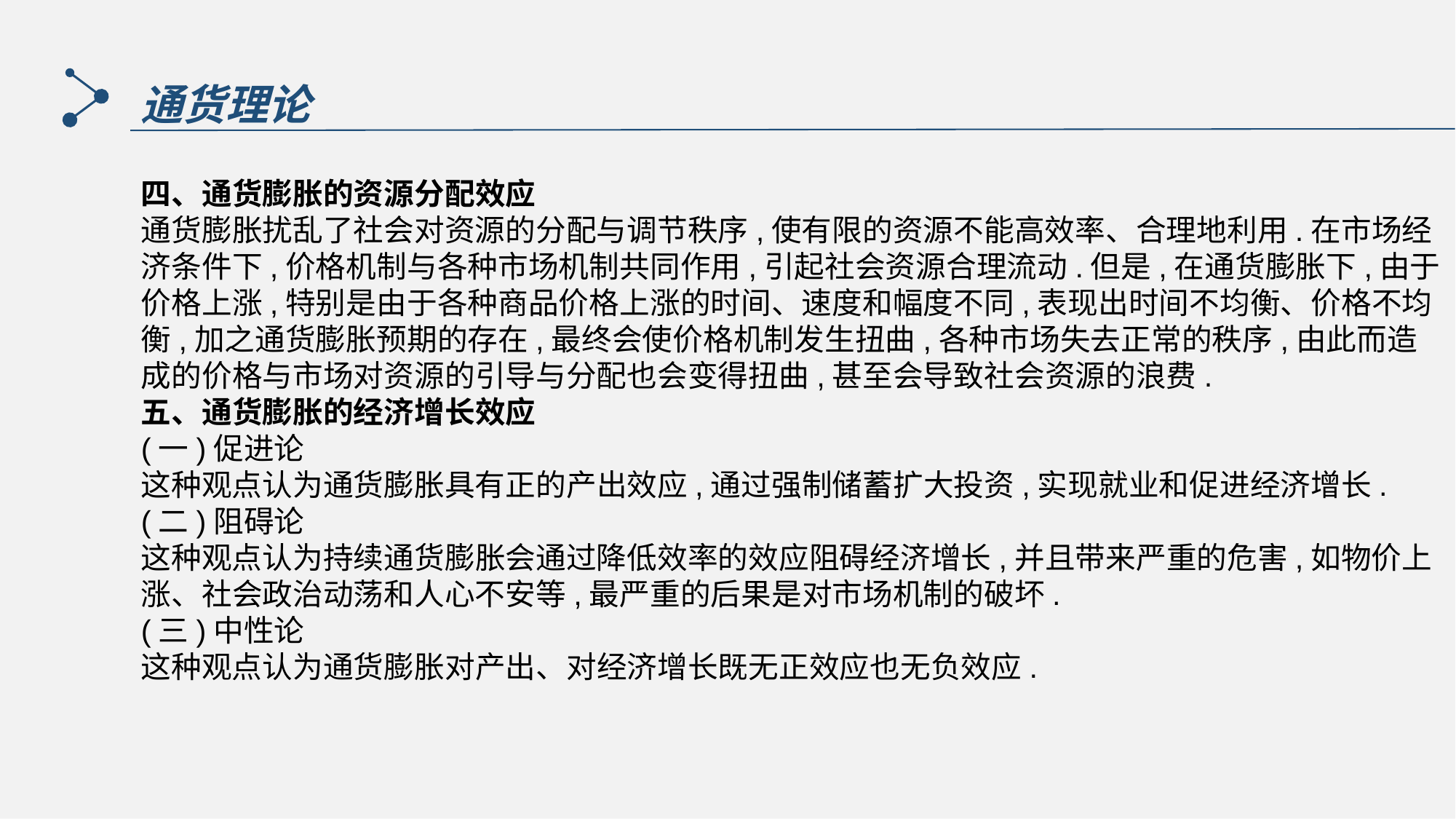

通货理论
四、通货膨胀的资源分配效应
通货膨胀扰乱了社会对资源的分配与调节秩序,使有限的资源不能高效率、合理地利用.在市场经济条件下,价格机制与各种市场机制共同作用,引起社会资源合理流动.但是,在通货膨胀下,由于价格上涨,特别是由于各种商品价格上涨的时间、速度和幅度不同,表现出时间不均衡、价格不均衡,加之通货膨胀预期的存在,最终会使价格机制发生扭曲,各种市场失去正常的秩序,由此而造成的价格与市场对资源的引导与分配也会变得扭曲,甚至会导致社会资源的浪费.
五、通货膨胀的经济增长效应
(一)促进论
这种观点认为通货膨胀具有正的产出效应,通过强制储蓄扩大投资,实现就业和促进经济增长.
(二)阻碍论
这种观点认为持续通货膨胀会通过降低效率的效应阻碍经济增长,并且带来严重的危害,如物价上涨、社会政治动荡和人心不安等,最严重的后果是对市场机制的破坏.
(三)中性论
这种观点认为通货膨胀对产出、对经济增长既无正效应也无负效应.